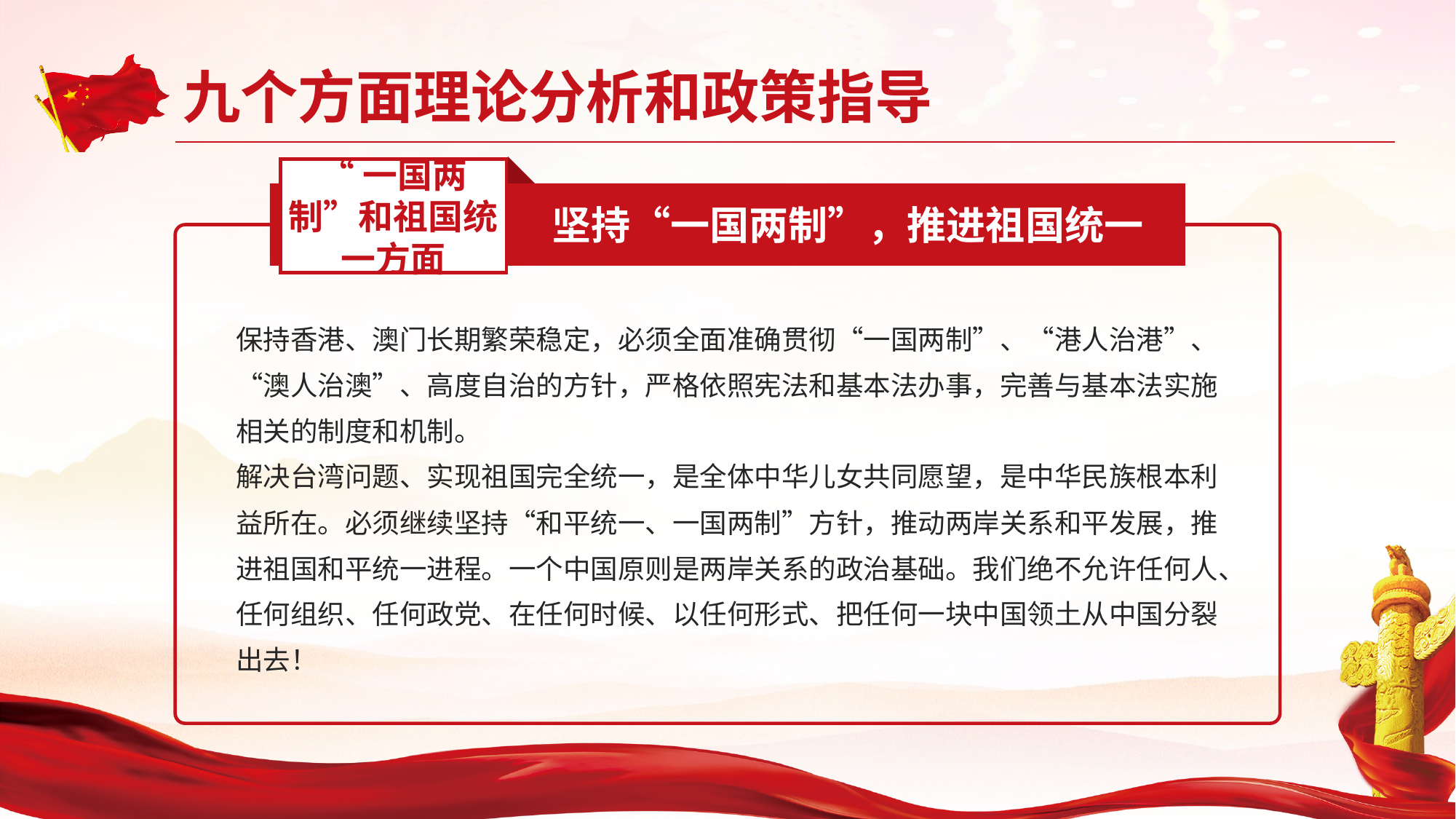

“一国两制”和祖国统一方面

坚持“一国两制”，推进祖国统一
保持香港、澳门长期繁荣稳定，必须全面准确贯彻“一国两制”、“港人治港”、“澳人治澳”、高度自治的方针，严格依照宪法和基本法办事，完善与基本法实施相关的制度和机制。
解决台湾问题、实现祖国完全统一，是全体中华儿女共同愿望，是中华民族根本利益所在。必须继续坚持“和平统一、一国两制”方针，推动两岸关系和平发展，推进祖国和平统一进程。一个中国原则是两岸关系的政治基础。我们绝不允许任何人、任何组织、任何政党、在任何时候、以任何形式、把任何一块中国领土从中国分裂出去！